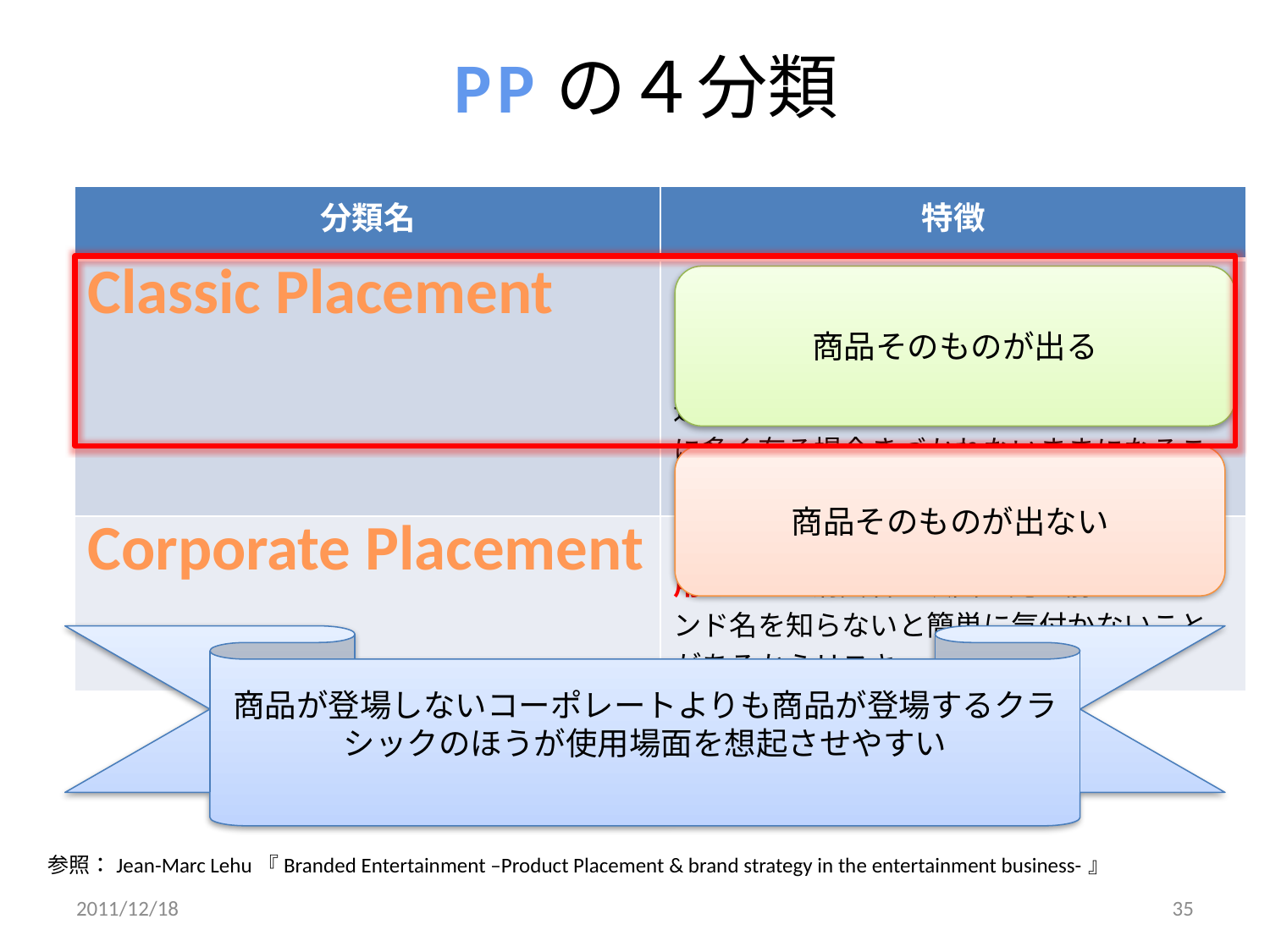

# PPの４分類
| 分類名 | 特徴 |
| --- | --- |
| Classic Placement | どんなブランド、商品であれ使用可能。カメラ視野に商品やブランドが映し出されるように作られる。シンプルかつ容易に組み込める上、低コスト。ただし、同じ映画中に多く有る場合きづかれないままになることが有りうる。 |
| Corporate Placement | 商品実物は使用せずにブランドの名前を使用。よって消費者が映画を見る前からブランド名を知らないと簡単に気付かないことがあるからリスキー。 |

商品そのものが出る
商品そのものが出ない
商品が登場しないコーポレートよりも商品が登場するクラシックのほうが使用場面を想起させやすい

参照：Jean-Marc Lehu『Branded Entertainment –Product Placement & brand strategy in the entertainment business-』
2011/12/18
35